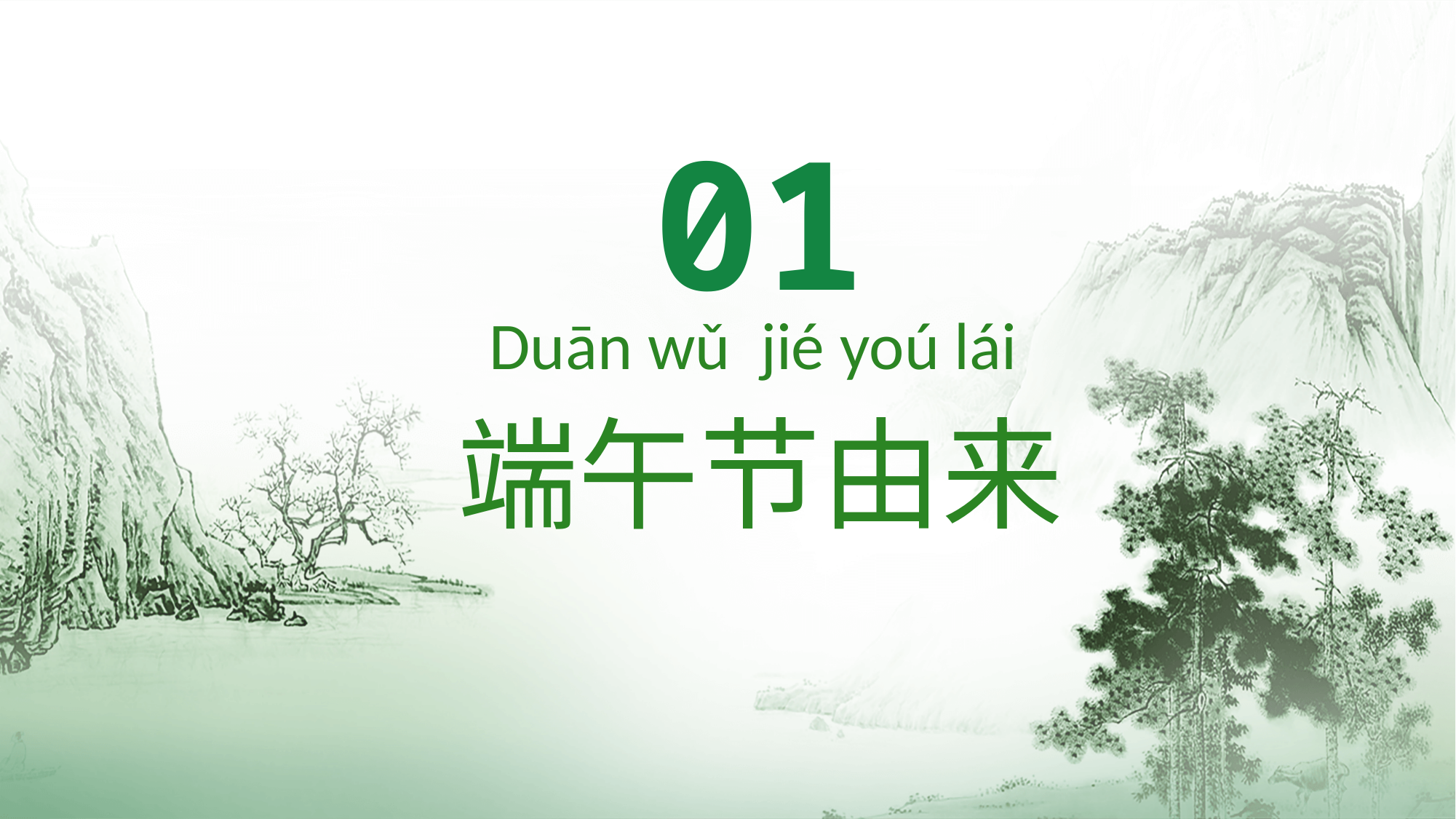

01
Du­­ān wǔ  jié yoú lái
端午节由来